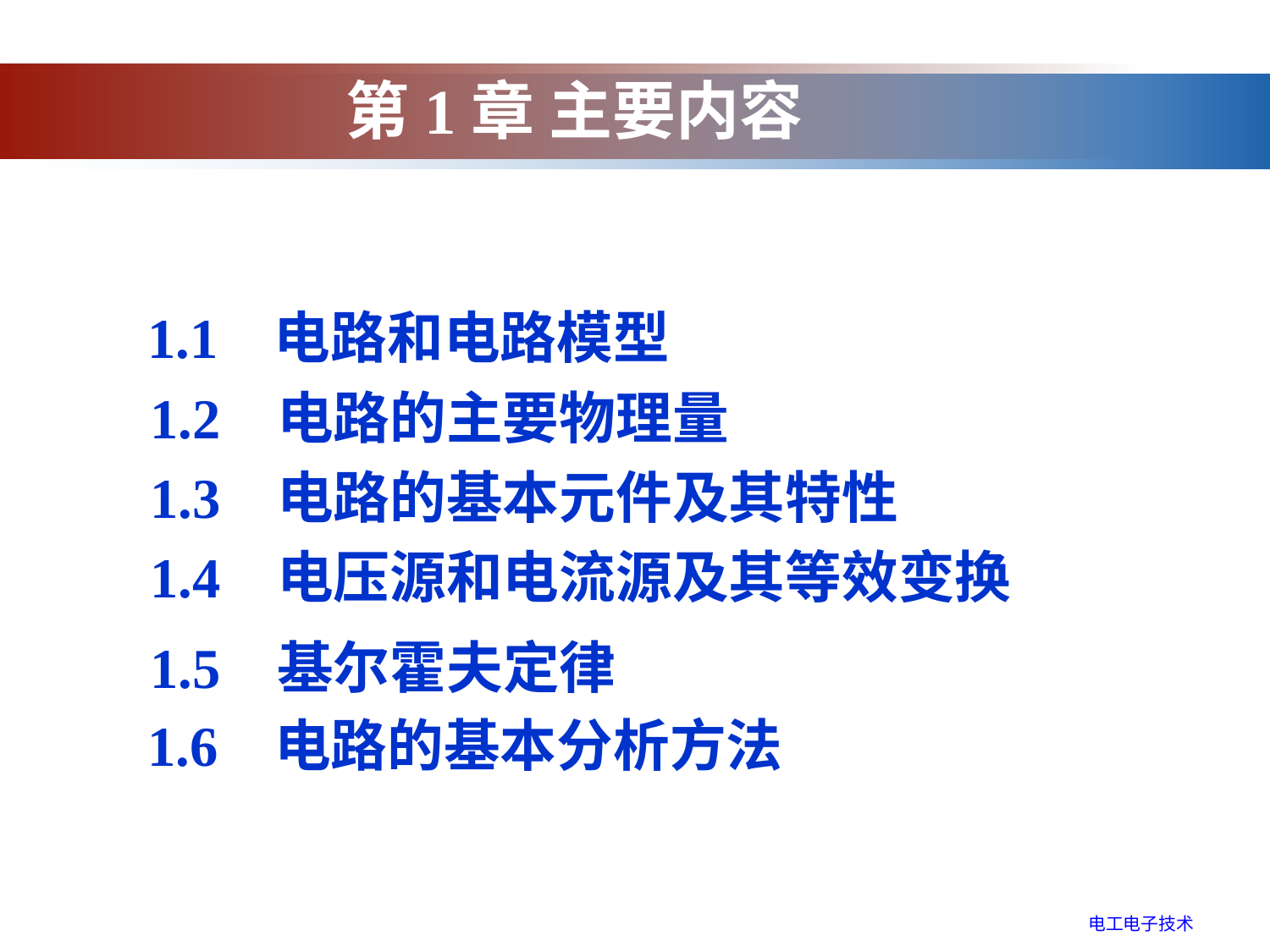

# 第1章 主要内容
1.1   电路和电路模型
1.2   电路的主要物理量
1.3   电路的基本元件及其特性
1.4   电压源和电流源及其等效变换
1.5   基尔霍夫定律
1.6   电路的基本分析方法
电工电子技术